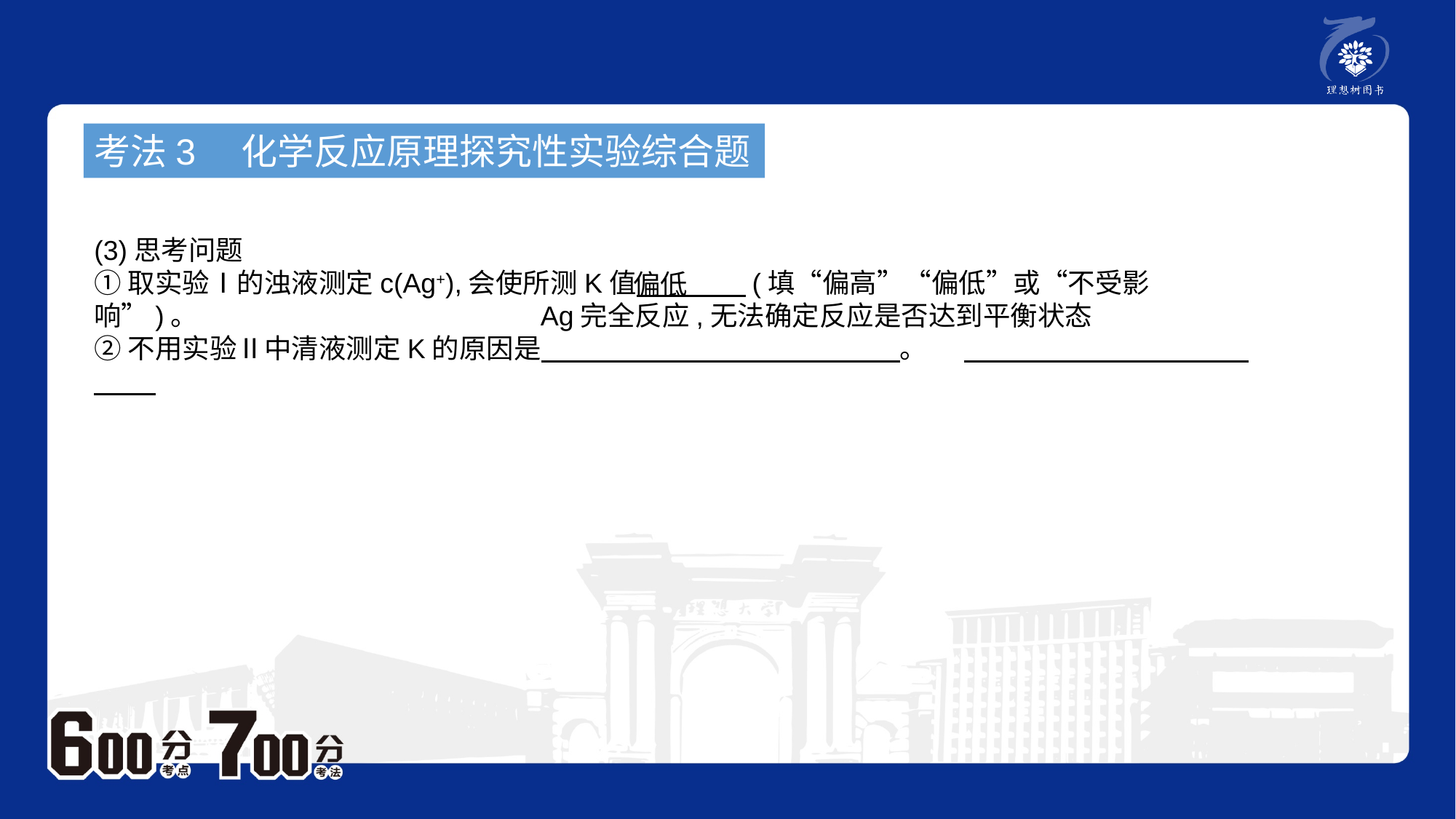

考法3　化学反应原理探究性实验综合题
(3)思考问题
①取实验Ⅰ的浊液测定c(Ag+),会使所测K值　　　　(填“偏高”“偏低”或“不受影响”)。
②不用实验Ⅱ中清液测定K的原因是                                                          。
偏低
Ag完全反应,无法确定反应是否达到平衡状态